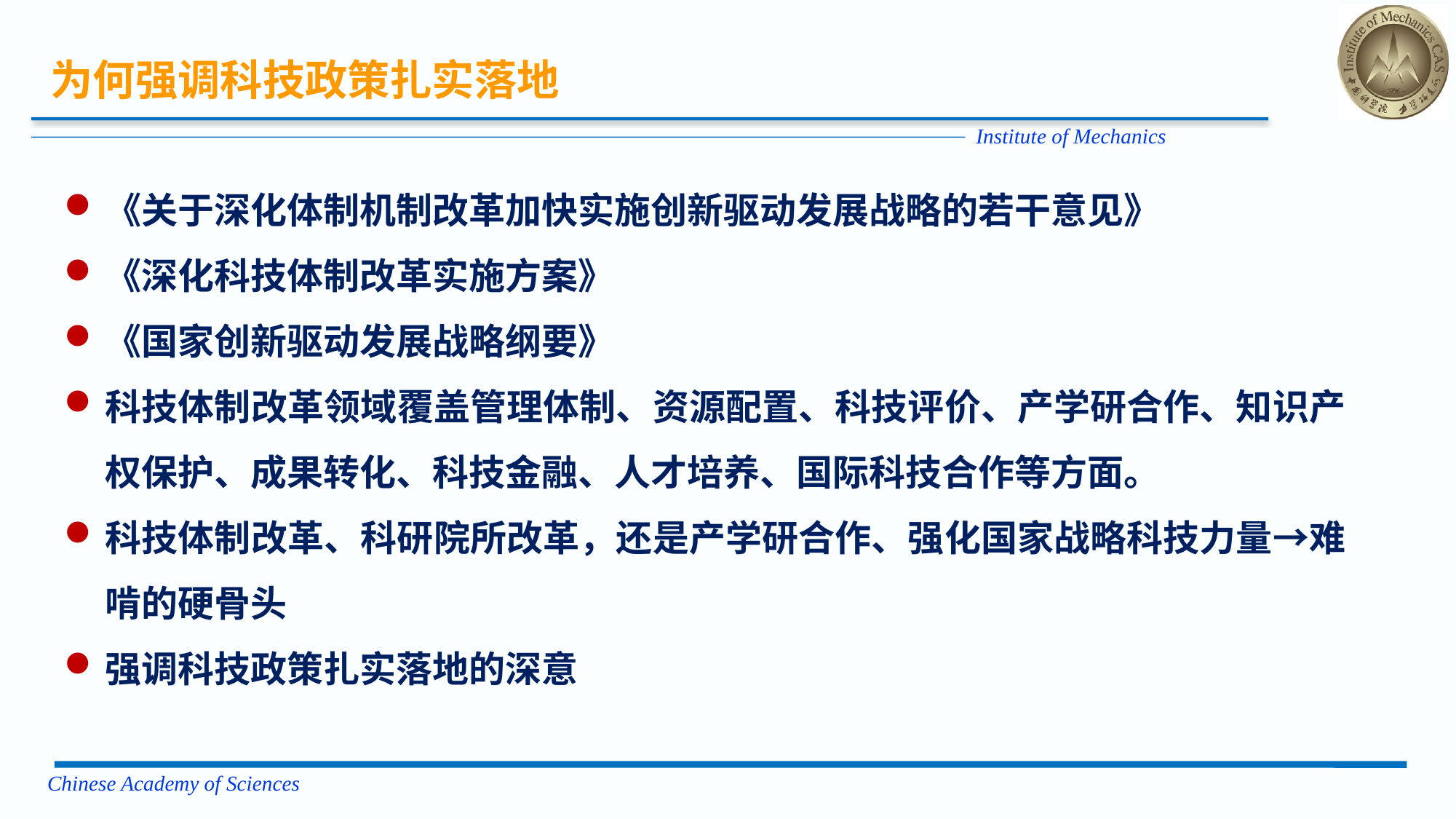

为何强调科技政策扎实落地
《关于深化体制机制改革加快实施创新驱动发展战略的若干意见》
《深化科技体制改革实施方案》
《国家创新驱动发展战略纲要》
科技体制改革领域覆盖管理体制、资源配置、科技评价、产学研合作、知识产权保护、成果转化、科技金融、人才培养、国际科技合作等方面。
科技体制改革、科研院所改革，还是产学研合作、强化国家战略科技力量→难啃的硬骨头
强调科技政策扎实落地的深意

18